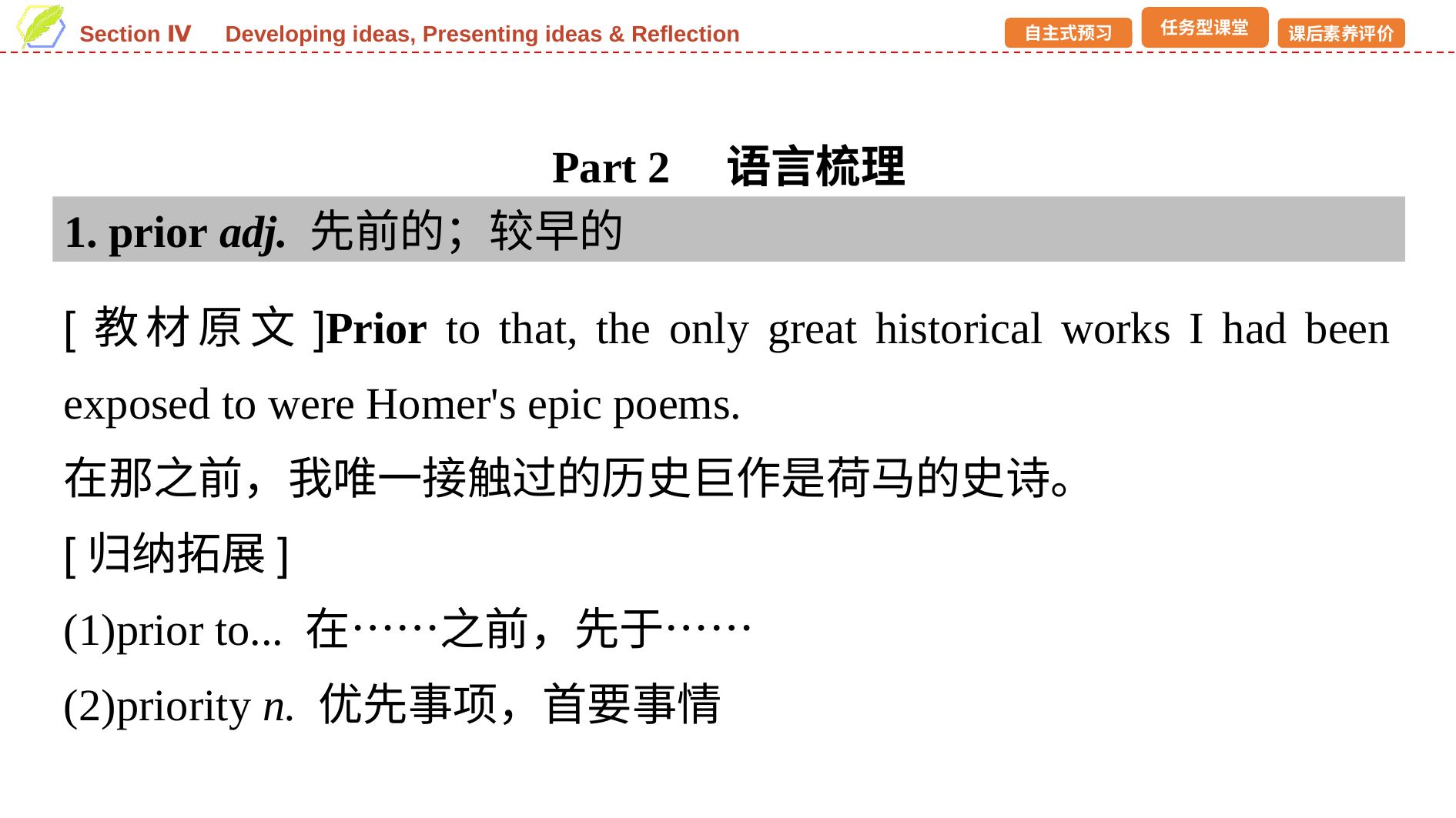

Part 2　语言梳理
1. prior adj. 先前的；较早的
[教材原文]Prior to that, the only great historical works I had been exposed to were Homer's epic poems.
在那之前，我唯一接触过的历史巨作是荷马的史诗。
[归纳拓展]
(1)prior to... 在……之前，先于……
(2)priority n. 优先事项，首要事情